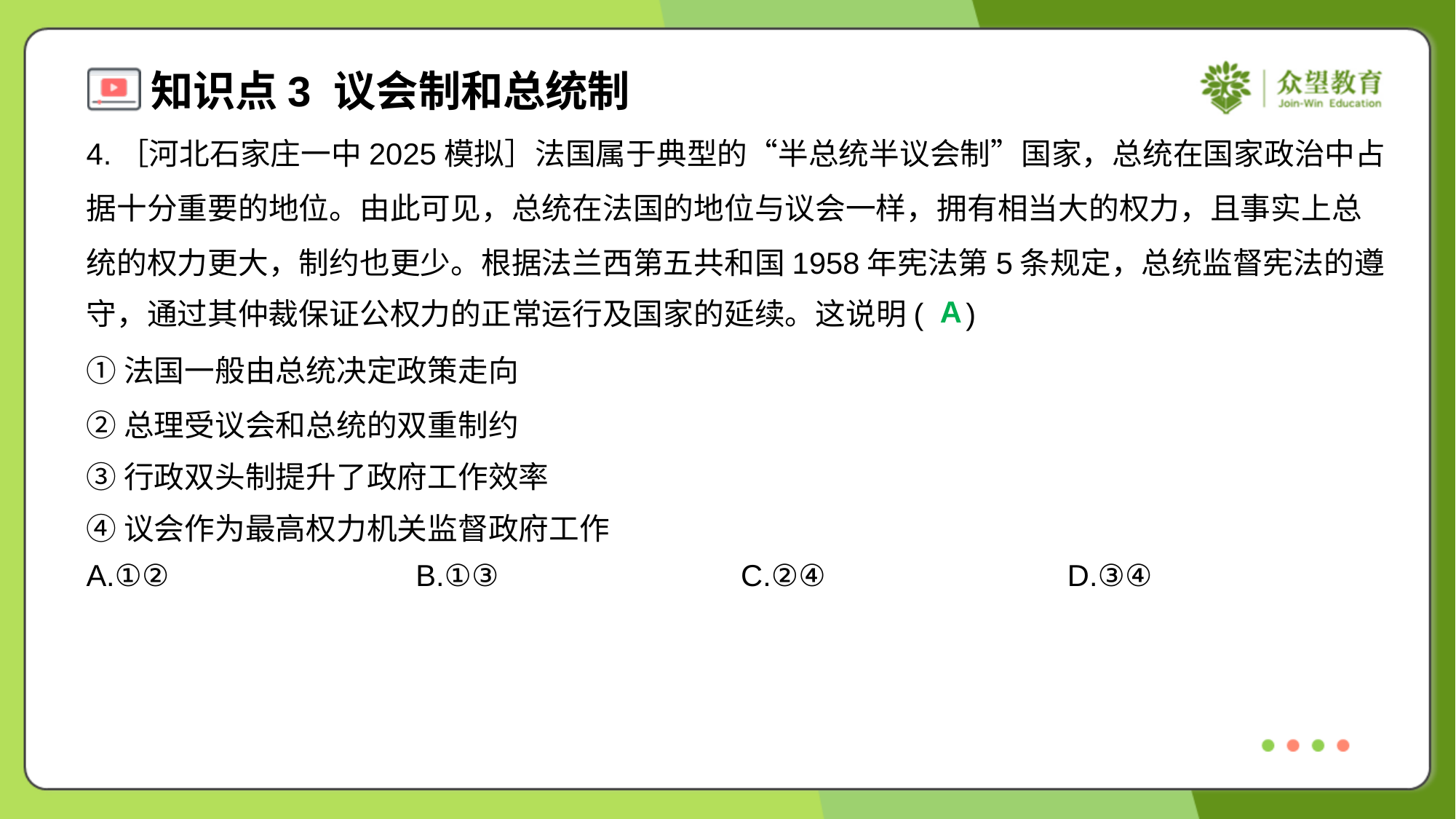

4.［河北石家庄一中2025模拟］法国属于典型的“半总统半议会制”国家，总统在国家政治中占
据十分重要的地位。由此可见，总统在法国的地位与议会一样，拥有相当大的权力，且事实上总
统的权力更大，制约也更少。根据法兰西第五共和国1958年宪法第5条规定，总统监督宪法的遵
守，通过其仲裁保证公权力的正常运行及国家的延续。这说明(     )
A
①法国一般由总统决定政策走向
②总理受议会和总统的双重制约
③行政双头制提升了政府工作效率
④议会作为最高权力机关监督政府工作
A.①②	B.①③	C.②④	D.③④